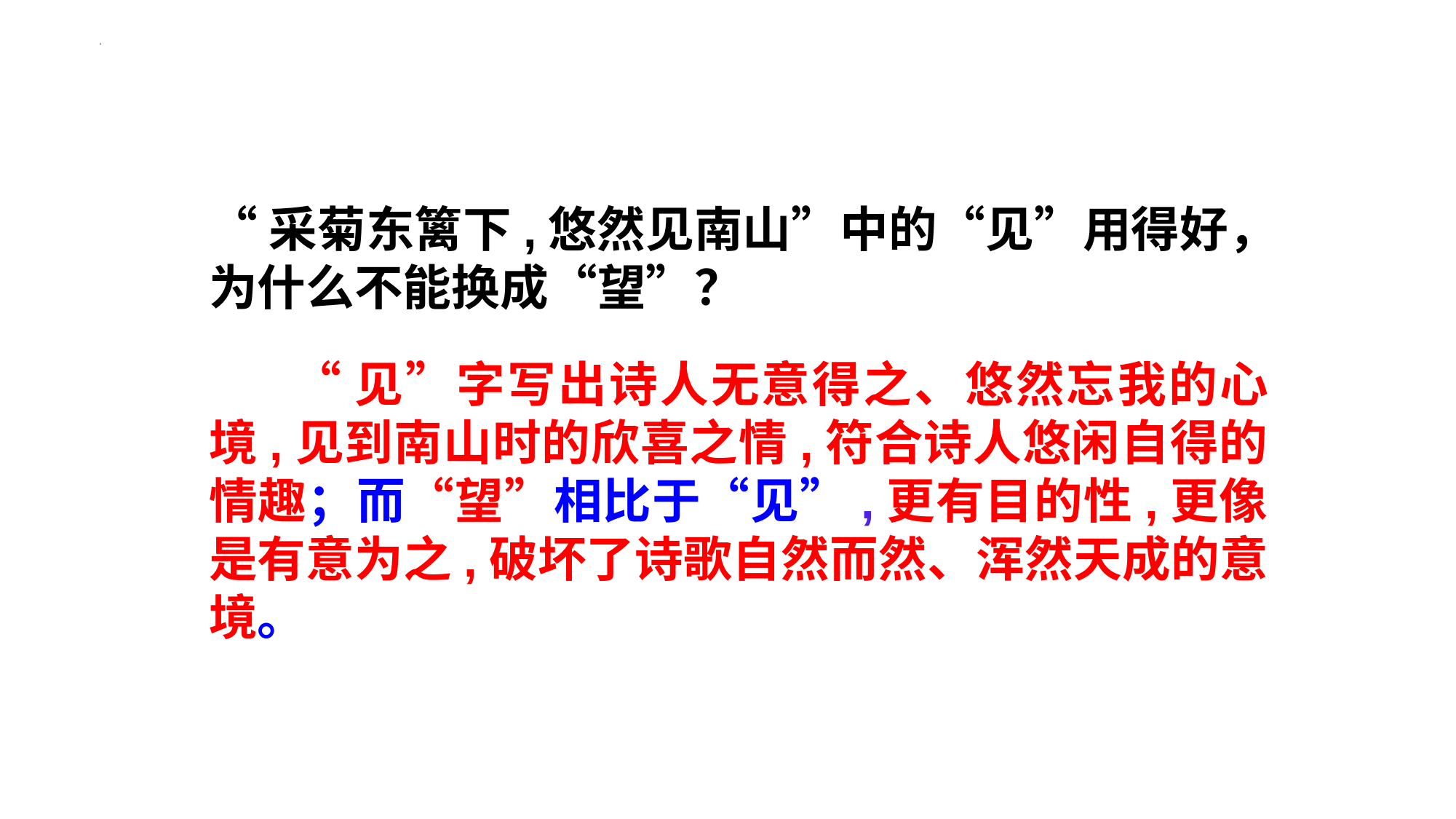

“采菊东篱下,悠然见南山”中的“见”用得好，为什么不能换成“望”？
  “见”字写出诗人无意得之、悠然忘我的心境,见到南山时的欣喜之情,符合诗人悠闲自得的情趣；而“望”相比于“见”,更有目的性,更像是有意为之,破坏了诗歌自然而然、浑然天成的意境。